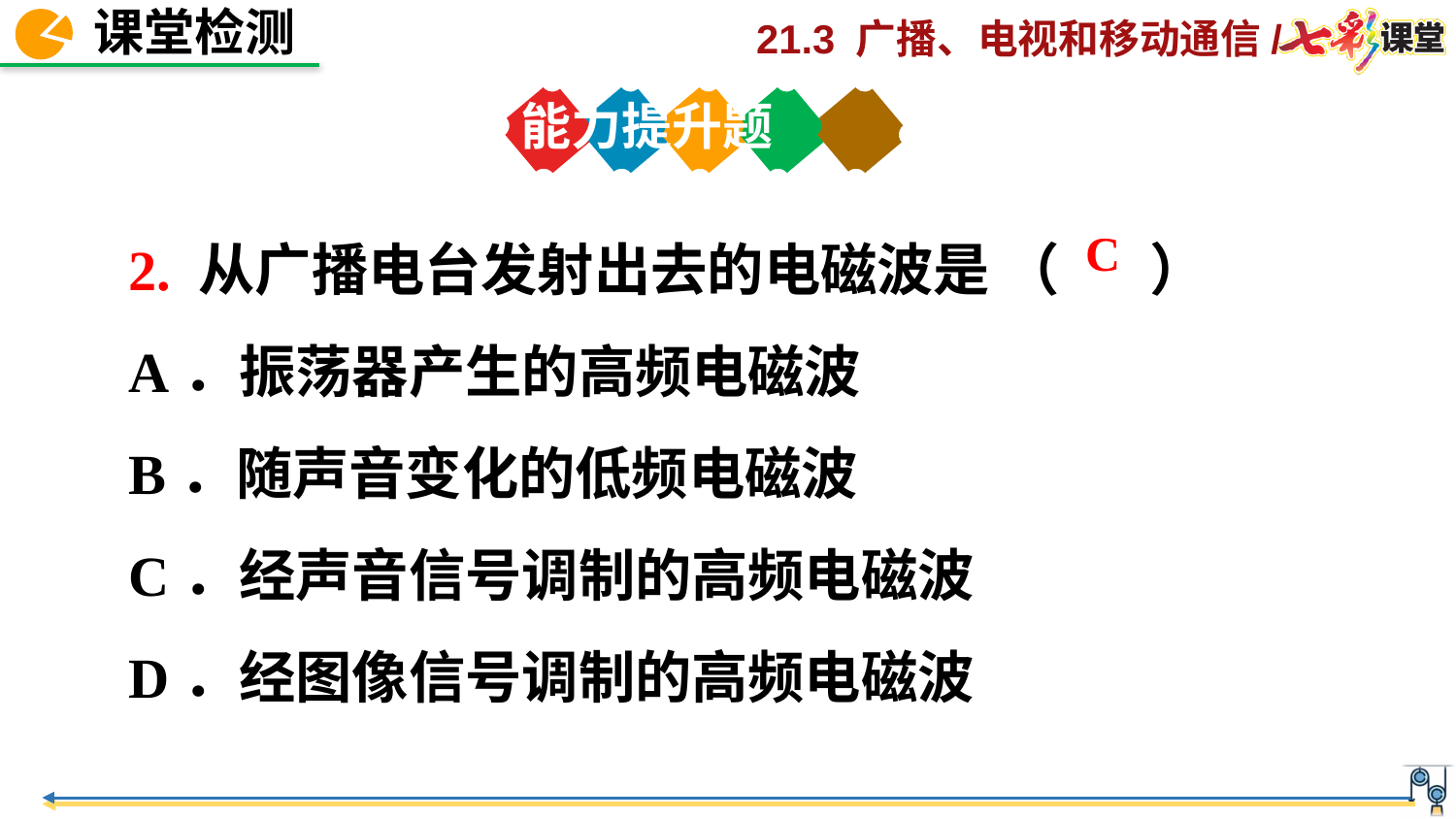

能力提升题

2. 从广播电台发射出去的电磁波是 （       ）
A．振荡器产生的高频电磁波
B．随声音变化的低频电磁波
C．经声音信号调制的高频电磁波
D．经图像信号调制的高频电磁波
C